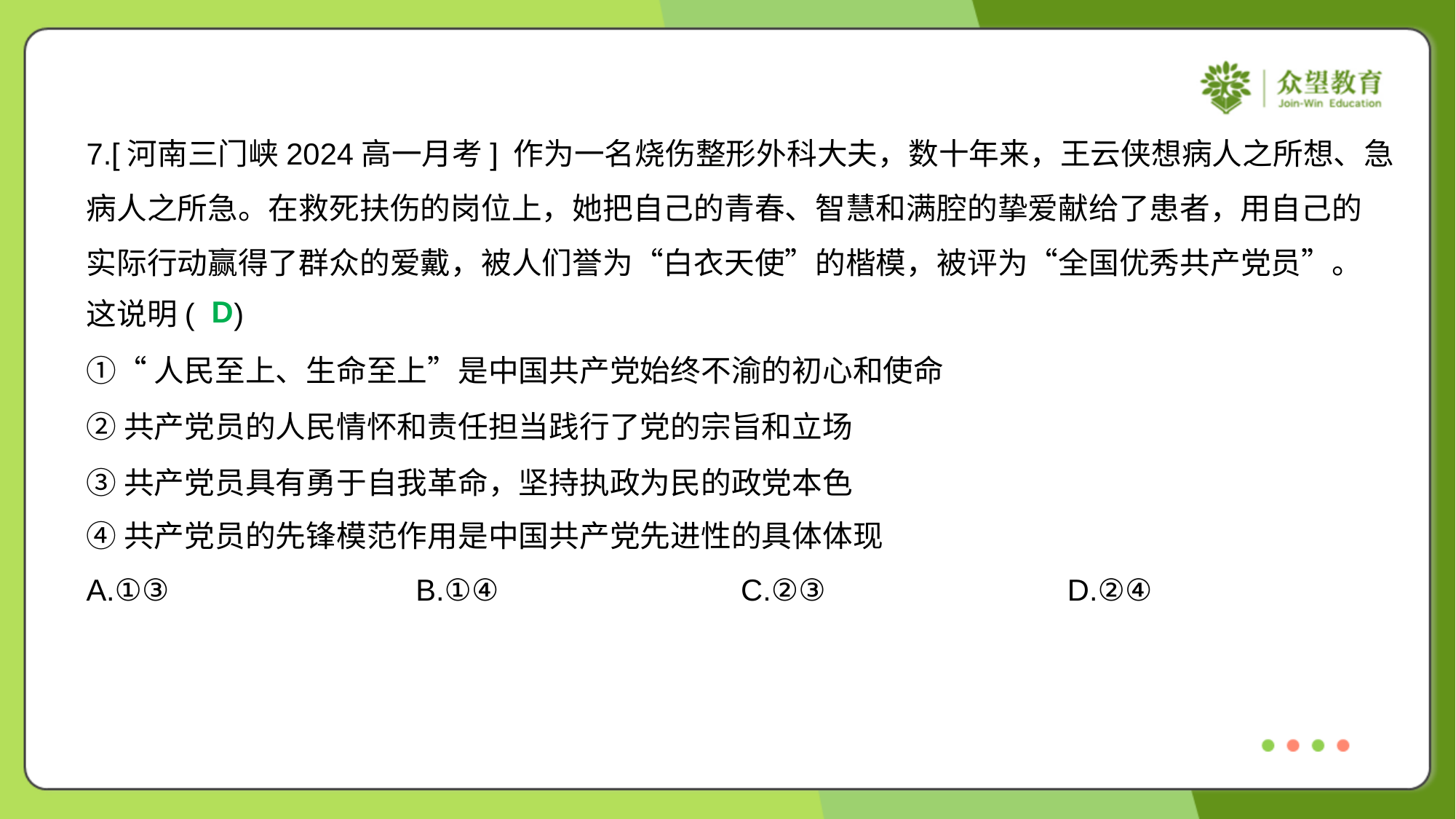

7.[河南三门峡2024高一月考] 作为一名烧伤整形外科大夫，数十年来，王云侠想病人之所想、急
病人之所急。在救死扶伤的岗位上，她把自己的青春、智慧和满腔的挚爱献给了患者，用自己的
实际行动赢得了群众的爱戴，被人们誉为“白衣天使”的楷模，被评为“全国优秀共产党员”。
这说明(     )
D
①“人民至上、生命至上”是中国共产党始终不渝的初心和使命
②共产党员的人民情怀和责任担当践行了党的宗旨和立场
③共产党员具有勇于自我革命，坚持执政为民的政党本色
④共产党员的先锋模范作用是中国共产党先进性的具体体现
A.①③	B.①④	C.②③	D.②④